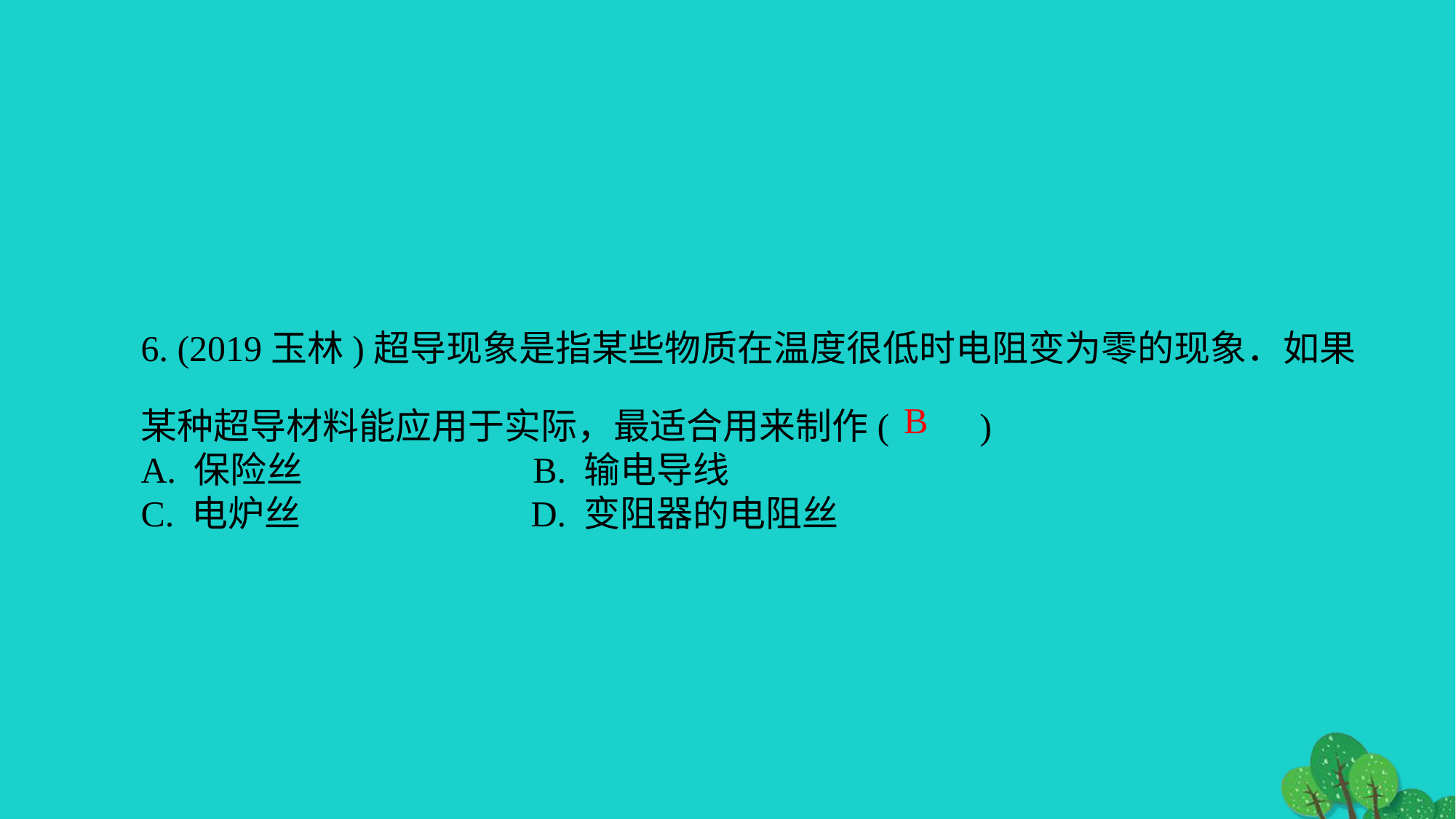

6. (2019玉林)超导现象是指某些物质在温度很低时电阻变为零的现象．如果某种超导材料能应用于实际，最适合用来制作(　　)
A. 保险丝                           B. 输电导线
C. 电炉丝                           D. 变阻器的电阻丝
 B